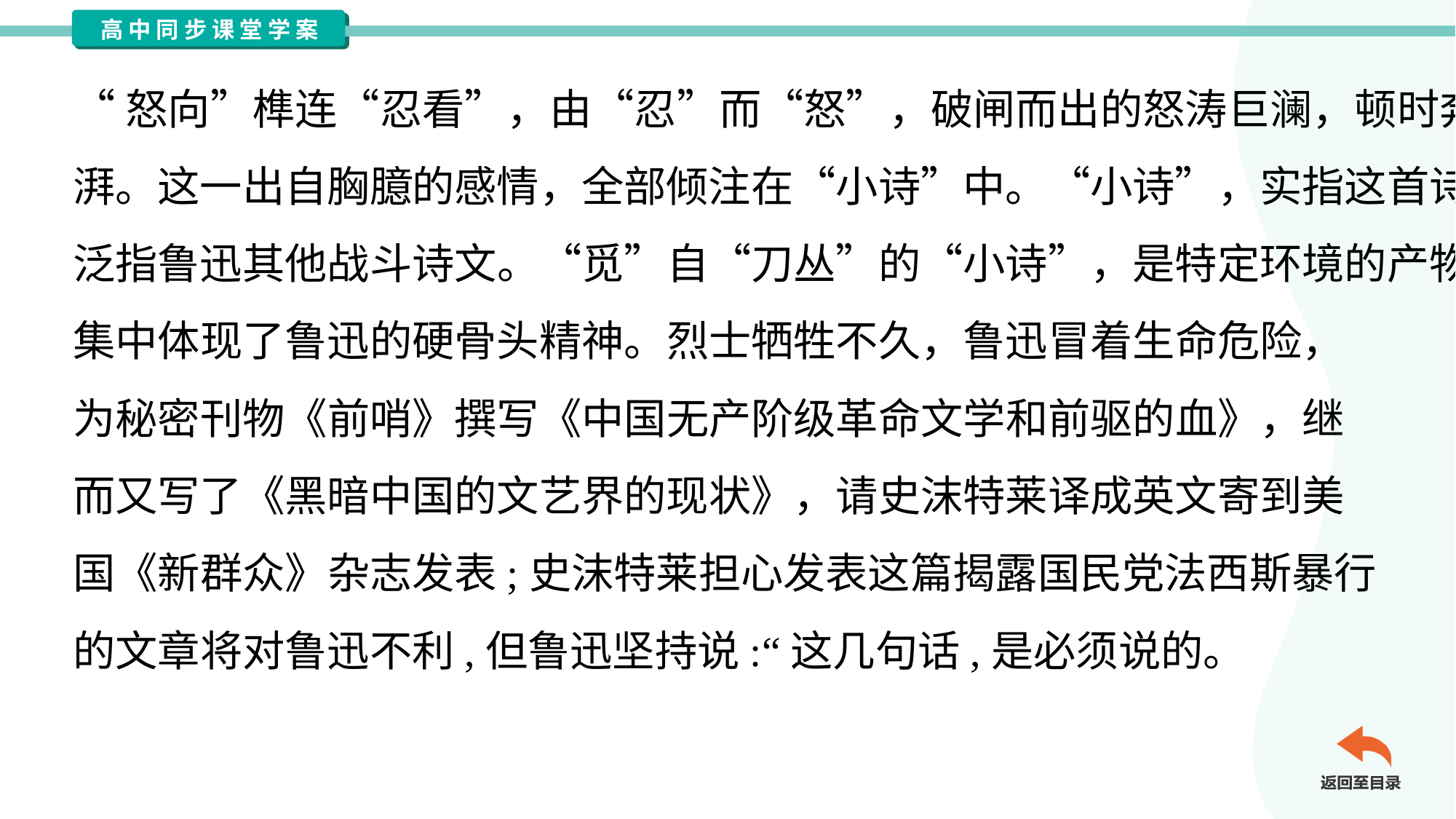

“怒向”榫连“忍看”，由“忍”而“怒”，破闸而出的怒涛巨澜，顿时奔腾澎
湃。这一出自胸臆的感情，全部倾注在“小诗”中。“小诗”，实指这首诗，
泛指鲁迅其他战斗诗文。“觅”自“刀丛”的“小诗”，是特定环境的产物，
集中体现了鲁迅的硬骨头精神。烈士牺牲不久，鲁迅冒着生命危险，
为秘密刊物《前哨》撰写《中国无产阶级革命文学和前驱的血》，继
而又写了《黑暗中国的文艺界的现状》，请史沫特莱译成英文寄到美
国《新群众》杂志发表;史沫特莱担心发表这篇揭露国民党法西斯暴行
的文章将对鲁迅不利,但鲁迅坚持说:“这几句话,是必须说的。